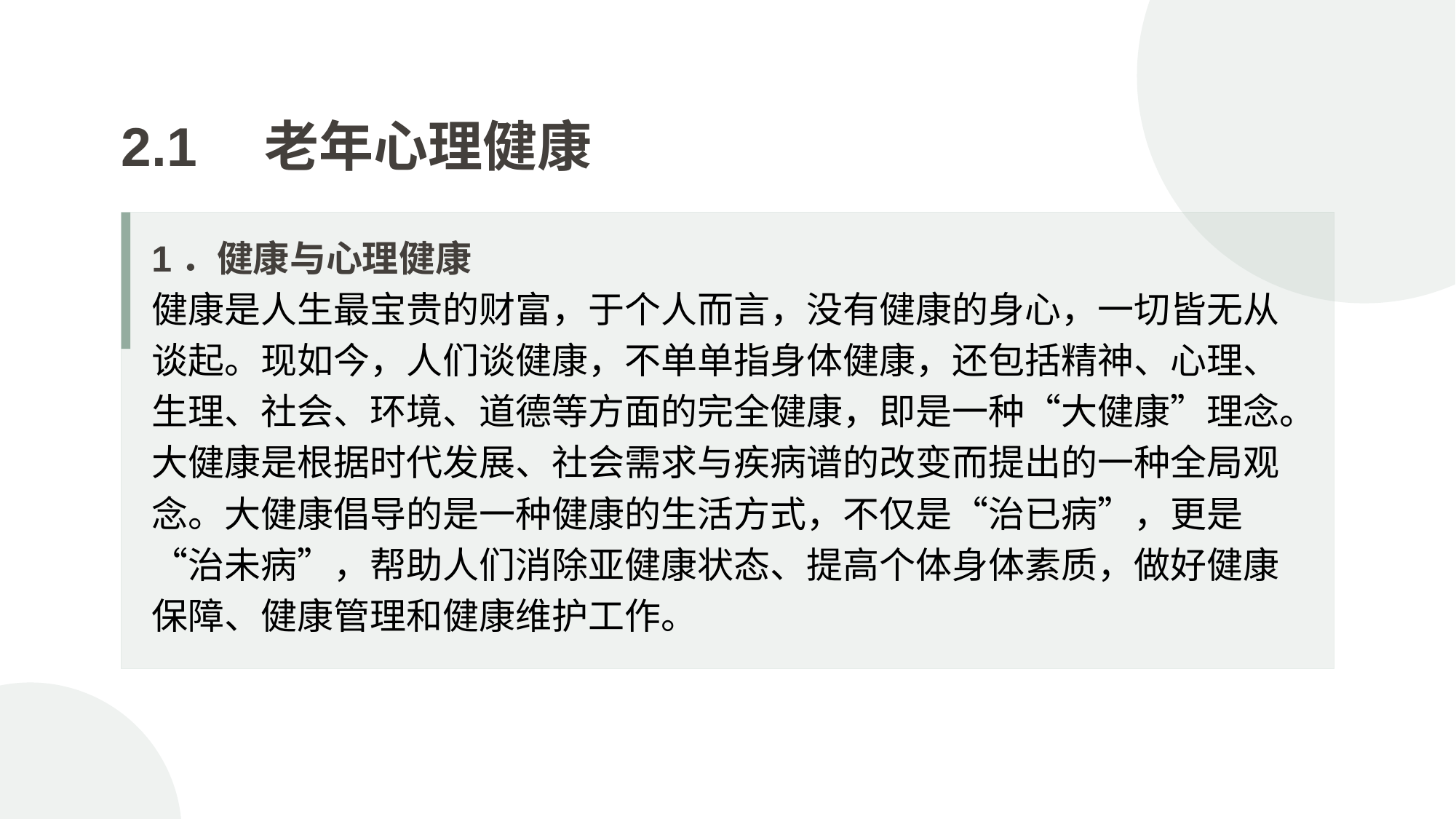

2.1　老年心理健康

1．健康与心理健康
健康是人生最宝贵的财富，于个人而言，没有健康的身心，一切皆无从谈起。现如今，人们谈健康，不单单指身体健康，还包括精神、心理、生理、社会、环境、道德等方面的完全健康，即是一种“大健康”理念。大健康是根据时代发展、社会需求与疾病谱的改变而提出的一种全局观念。大健康倡导的是一种健康的生活方式，不仅是“治已病”，更是“治未病”，帮助人们消除亚健康状态、提高个体身体素质，做好健康保障、健康管理和健康维护工作。